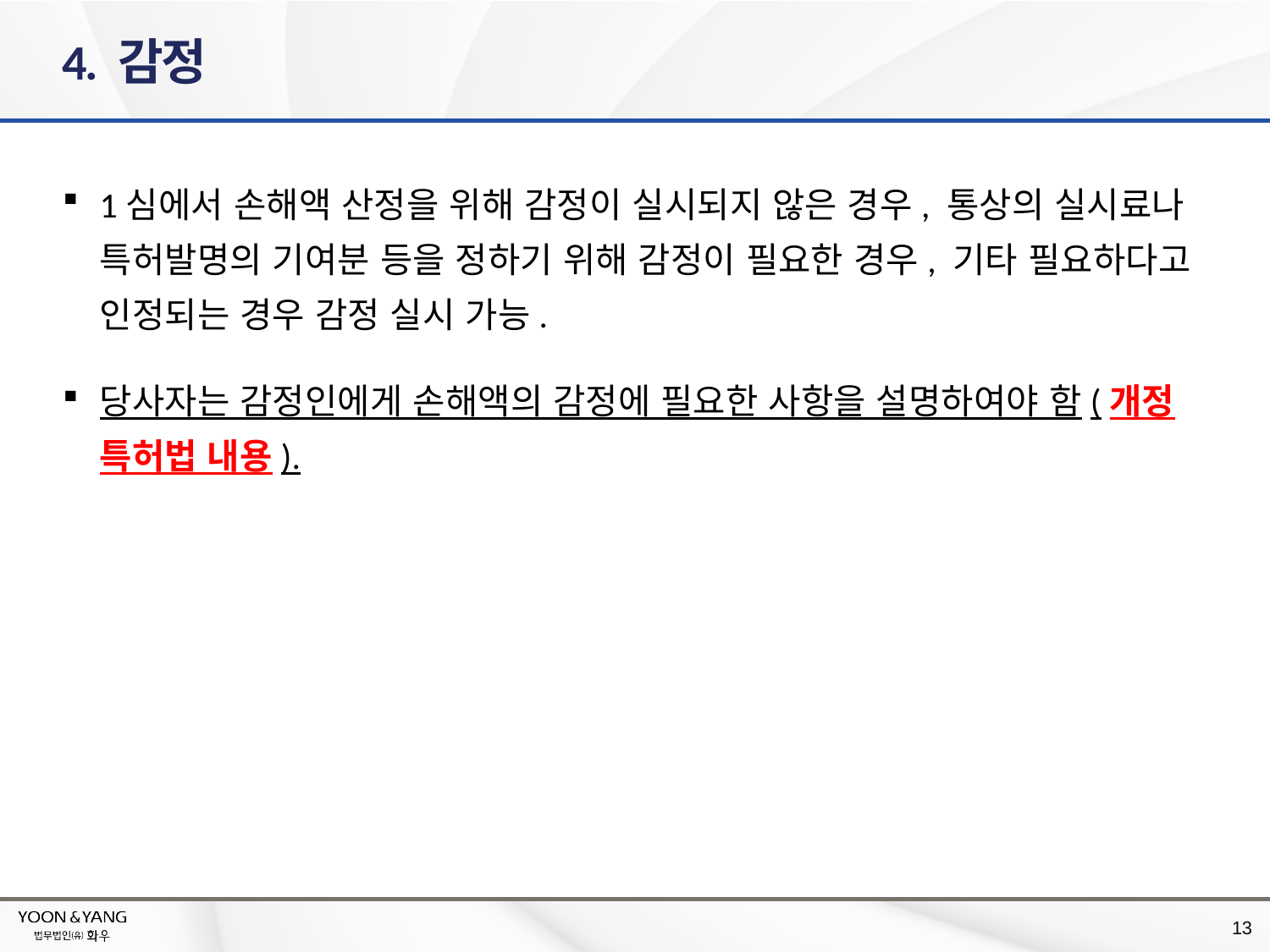

# 4. 감정
1심에서 손해액 산정을 위해 감정이 실시되지 않은 경우, 통상의 실시료나 특허발명의 기여분 등을 정하기 위해 감정이 필요한 경우, 기타 필요하다고 인정되는 경우 감정 실시 가능.
당사자는 감정인에게 손해액의 감정에 필요한 사항을 설명하여야 함(개정 특허법 내용).